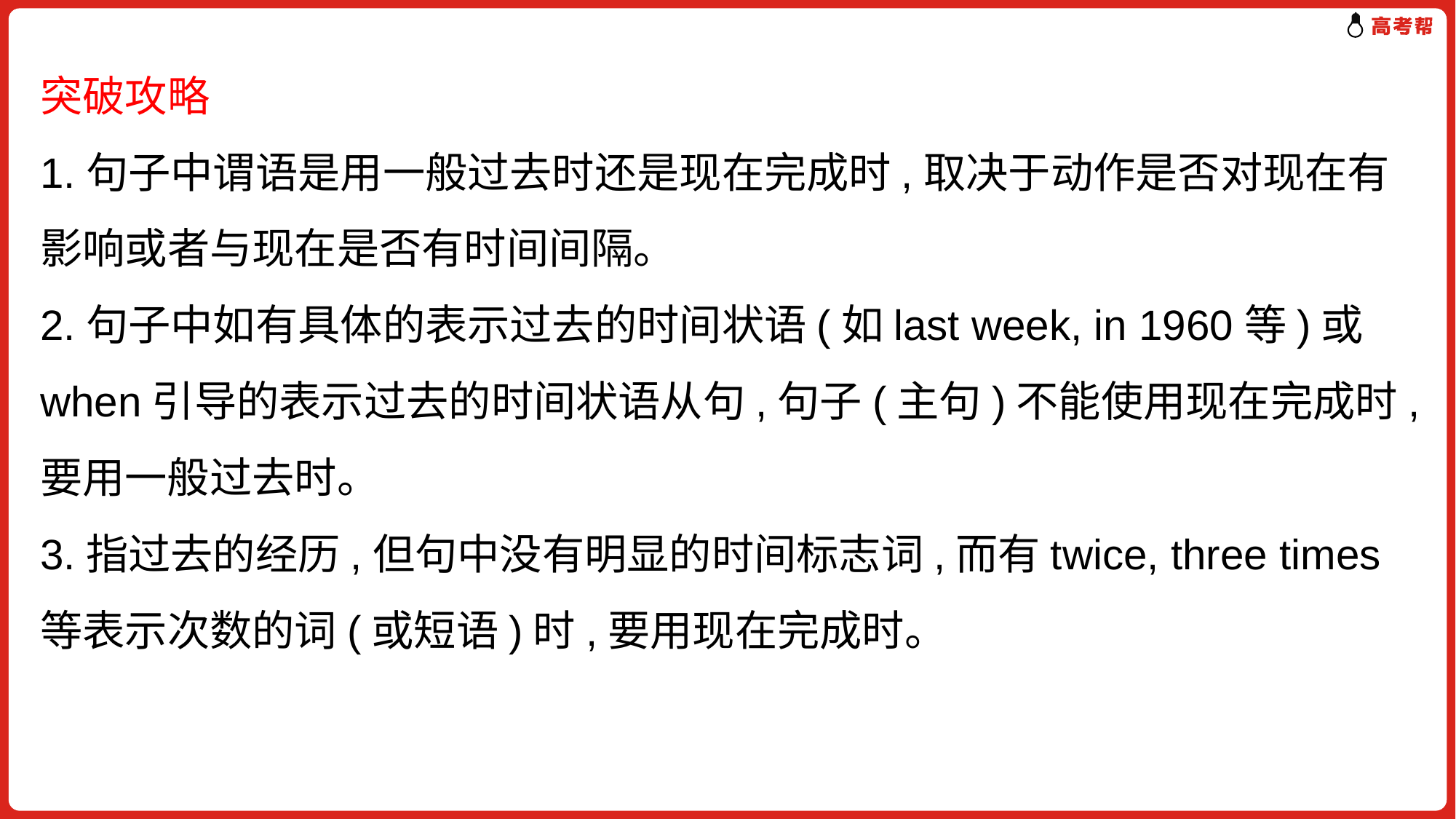

突破攻略
1.句子中谓语是用一般过去时还是现在完成时,取决于动作是否对现在有影响或者与现在是否有时间间隔。
2.句子中如有具体的表示过去的时间状语(如last week, in 1960等)或when引导的表示过去的时间状语从句,句子(主句)不能使用现在完成时,要用一般过去时。
3.指过去的经历,但句中没有明显的时间标志词,而有twice, three times等表示次数的词(或短语)时,要用现在完成时。